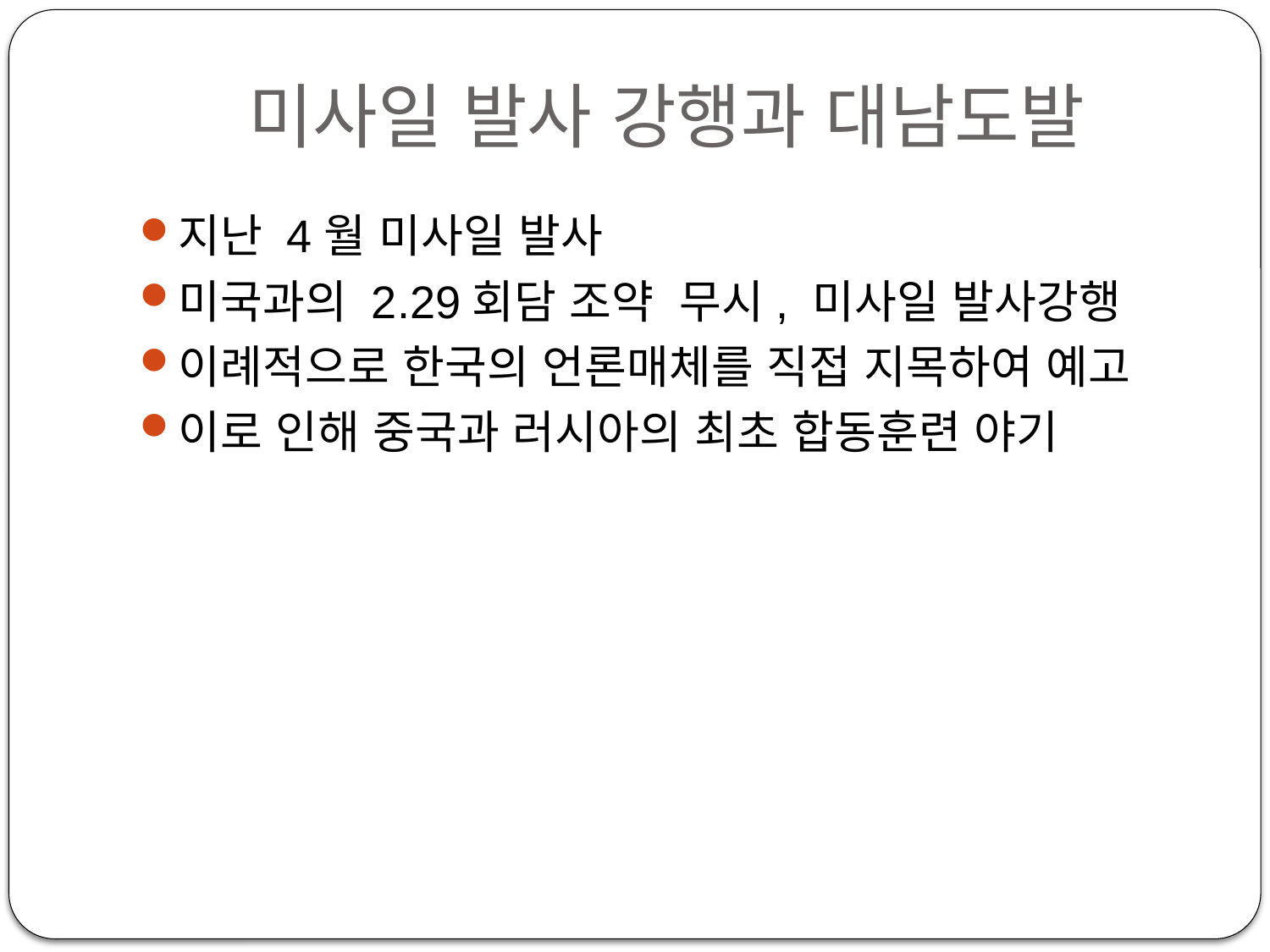

# 미사일 발사 강행과 대남도발
지난 4월 미사일 발사
미국과의 2.29회담 조약  무시, 미사일 발사강행
이례적으로 한국의 언론매체를 직접 지목하여 예고
이로 인해 중국과 러시아의 최초 합동훈련 야기